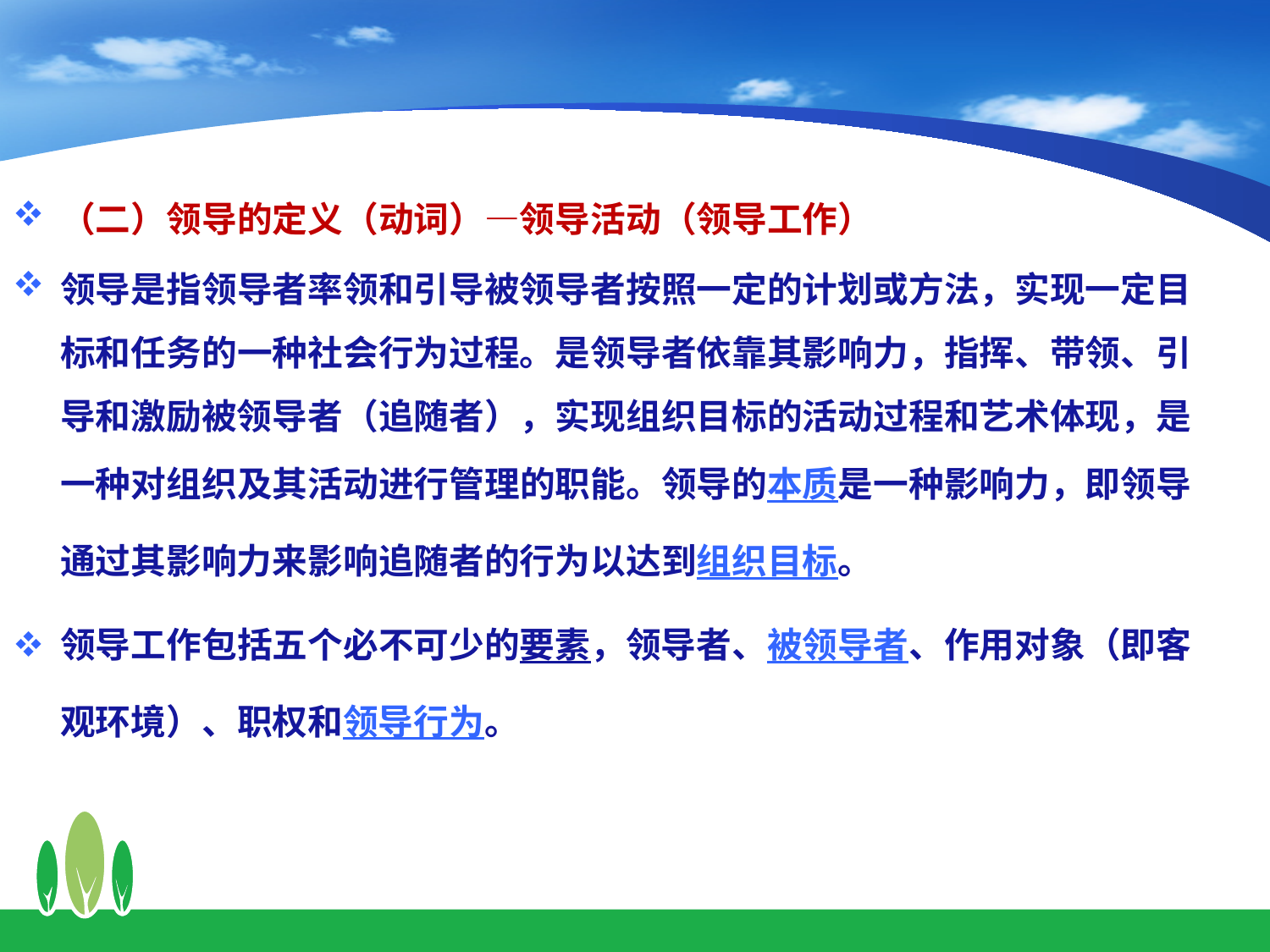

（二）领导的定义（动词）—领导活动（领导工作）
领导是指领导者率领和引导被领导者按照一定的计划或方法，实现一定目标和任务的一种社会行为过程。是领导者依靠其影响力，指挥、带领、引导和激励被领导者（追随者），实现组织目标的活动过程和艺术体现，是一种对组织及其活动进行管理的职能。领导的本质是一种影响力，即领导通过其影响力来影响追随者的行为以达到组织目标。
领导工作包括五个必不可少的要素，领导者、被领导者、作用对象（即客观环境）、职权和领导行为。

53